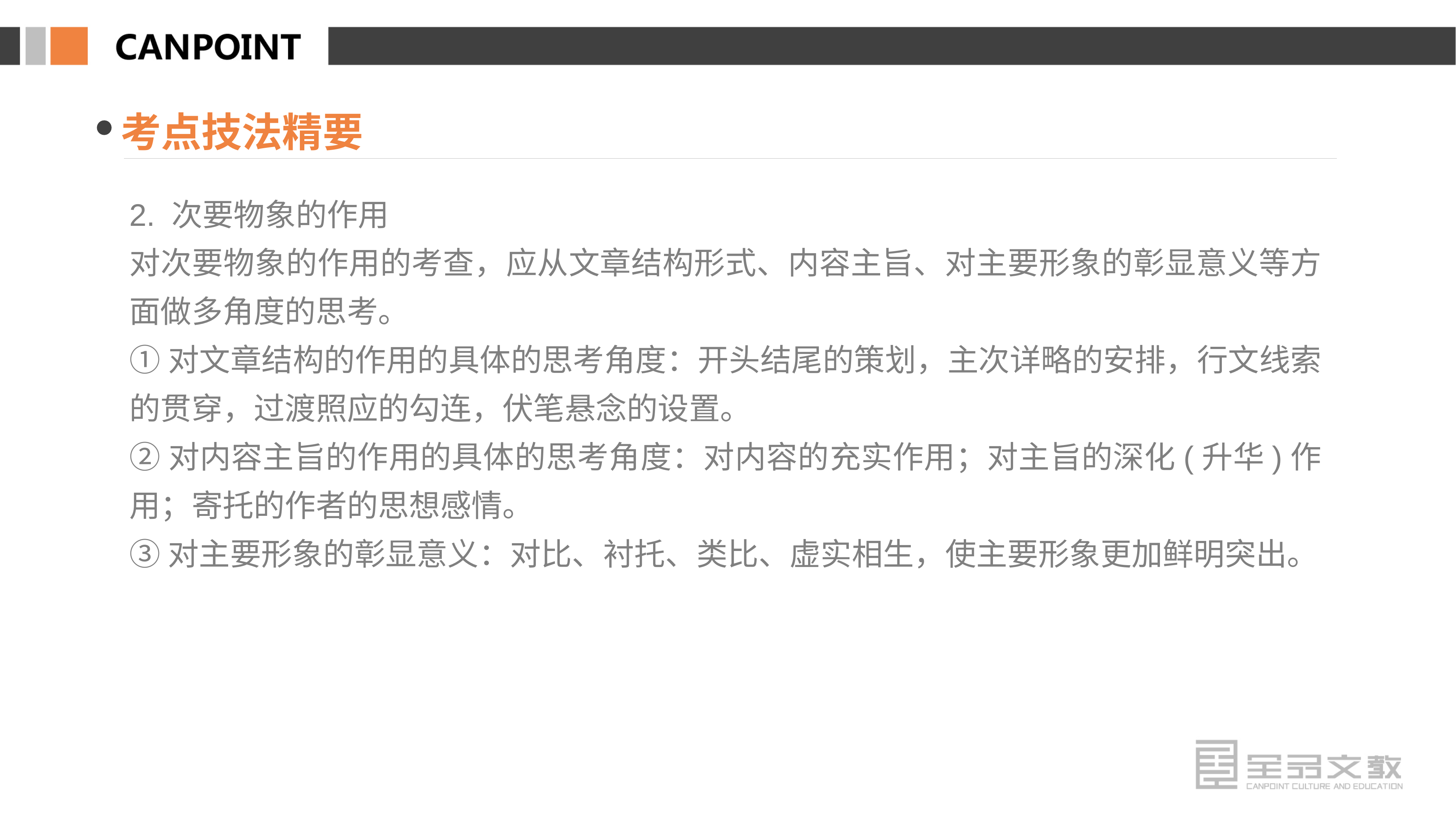

考点技法精要

2. 次要物象的作用
对次要物象的作用的考查，应从文章结构形式、内容主旨、对主要形象的彰显意义等方面做多角度的思考。
①对文章结构的作用的具体的思考角度：开头结尾的策划，主次详略的安排，行文线索的贯穿，过渡照应的勾连，伏笔悬念的设置。
②对内容主旨的作用的具体的思考角度：对内容的充实作用；对主旨的深化(升华)作用；寄托的作者的思想感情。
③对主要形象的彰显意义：对比、衬托、类比、虚实相生，使主要形象更加鲜明突出。